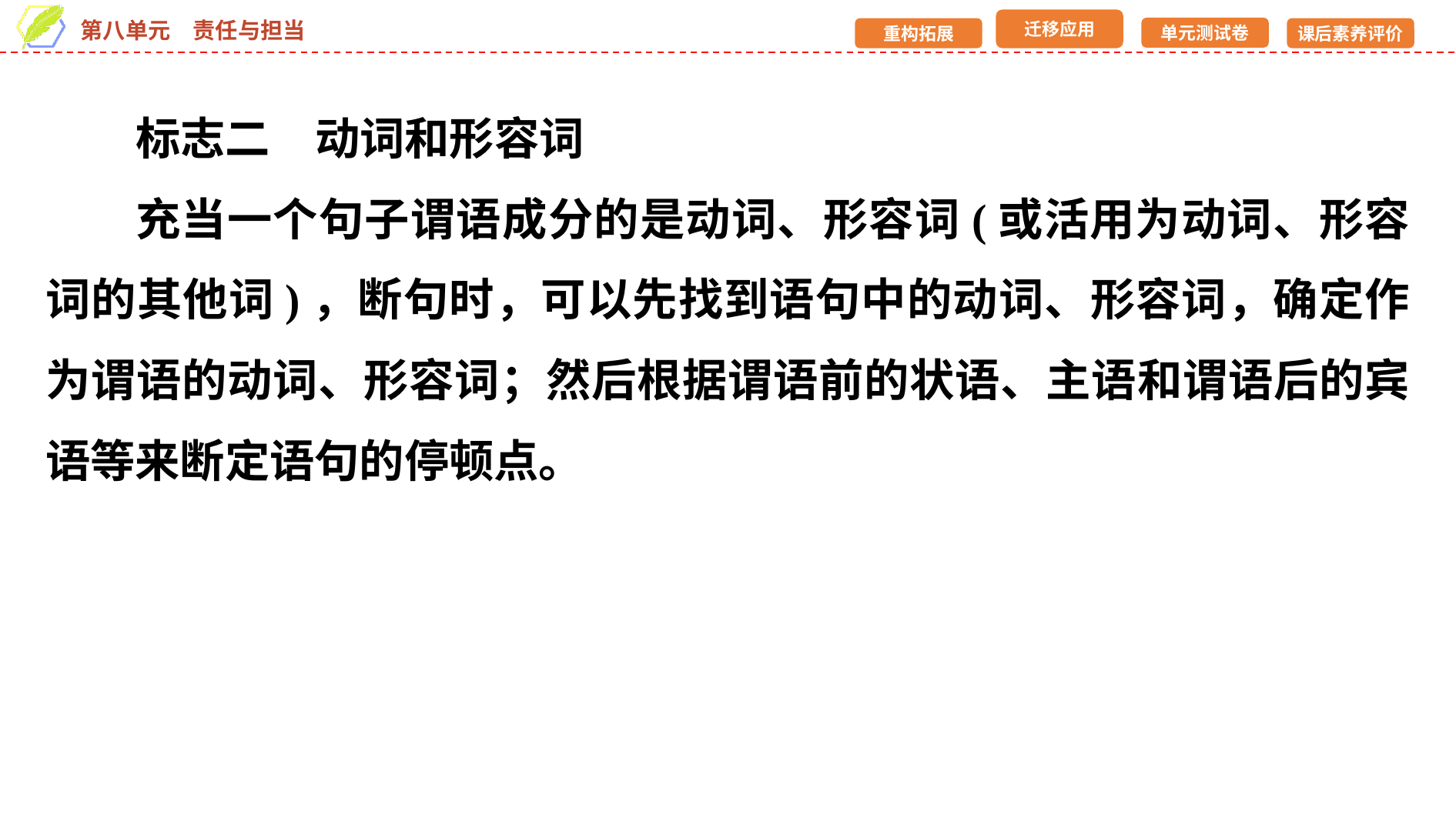

标志二　动词和形容词
充当一个句子谓语成分的是动词、形容词(或活用为动词、形容词的其他词)，断句时，可以先找到语句中的动词、形容词，确定作为谓语的动词、形容词；然后根据谓语前的状语、主语和谓语后的宾语等来断定语句的停顿点。